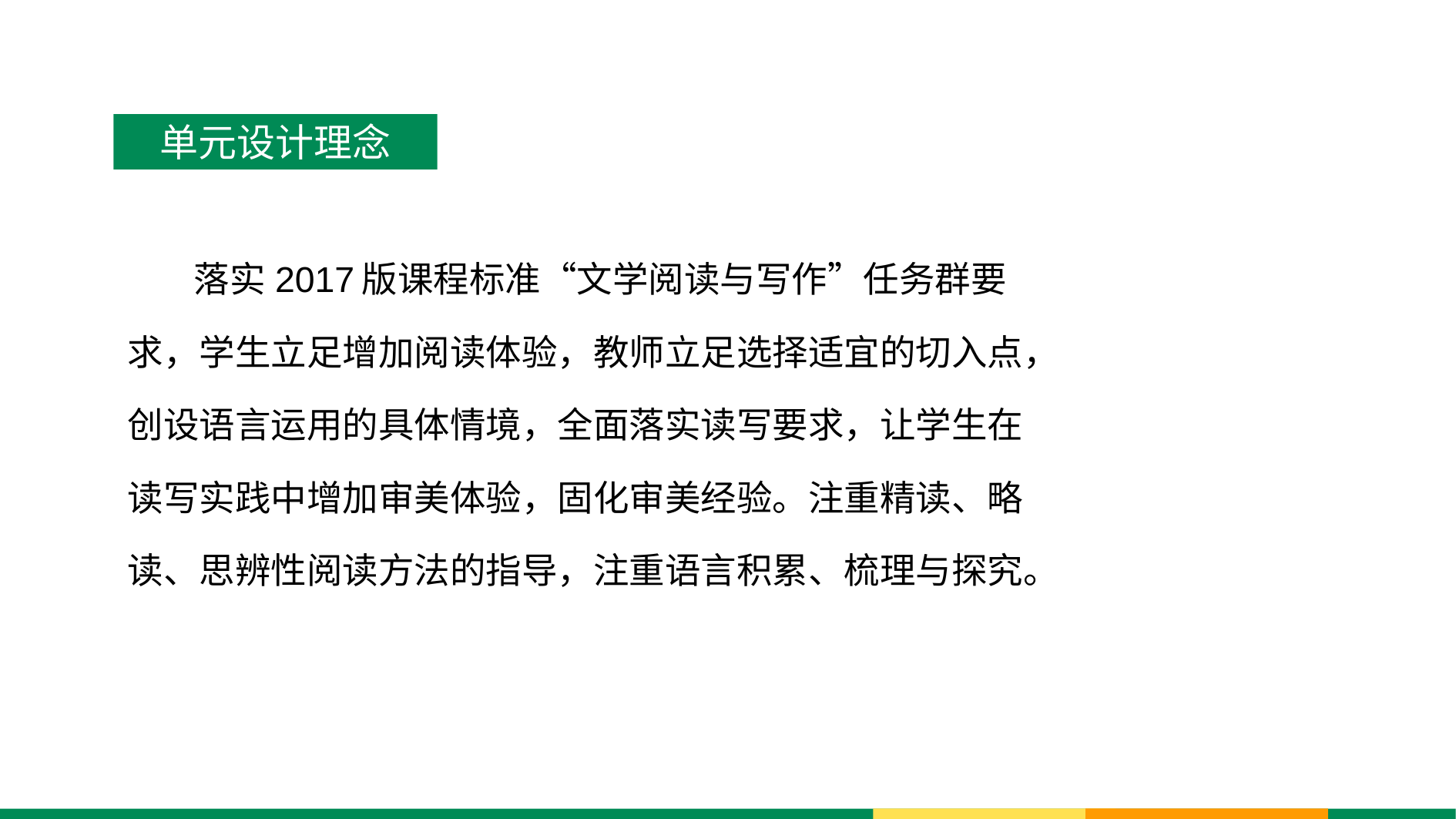

单元设计理念
       落实2017版课程标准“文学阅读与写作”任务群要求，学生立足增加阅读体验，教师立足选择适宜的切入点，创设语言运用的具体情境，全面落实读写要求，让学生在读写实践中增加审美体验，固化审美经验。注重精读、略读、思辨性阅读方法的指导，注重语言积累、梳理与探究。